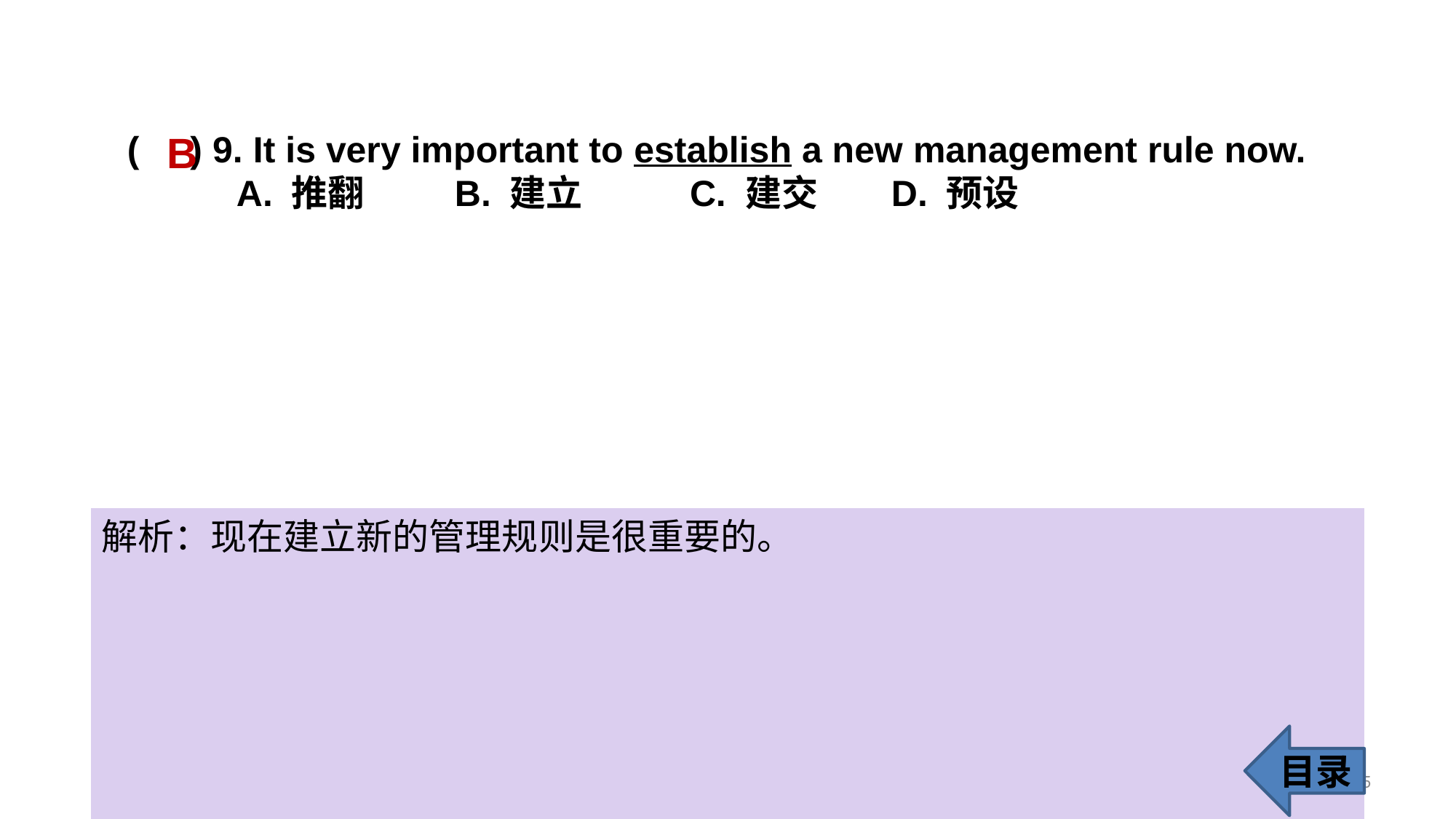

(     ) 9. It is very important to establish a new management rule now.
	A. 推翻 	B. 建立	 C. 建交 	D. 预设
B
解析：现在建立新的管理规则是很重要的。

目录
15